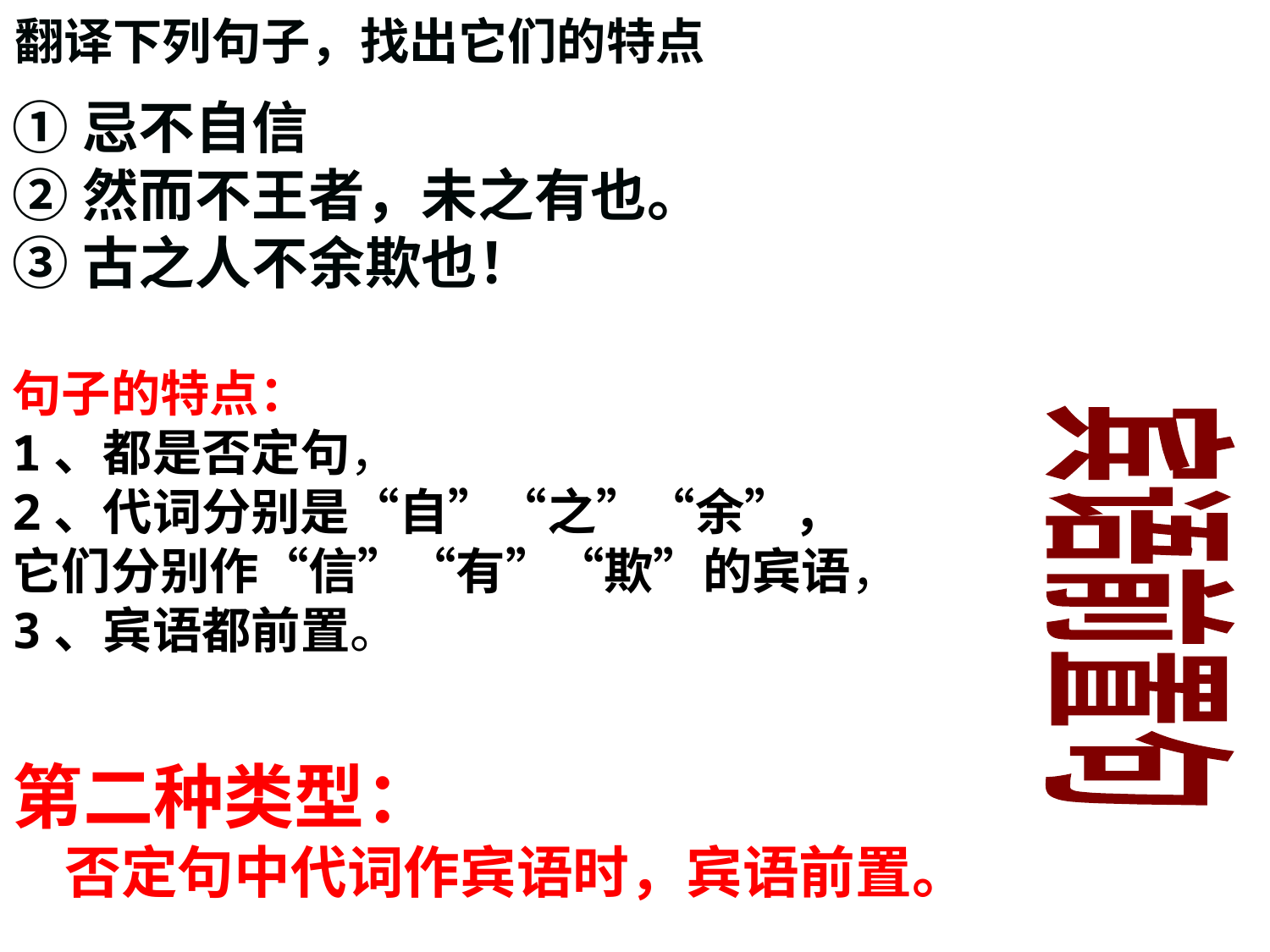

翻译下列句子，找出它们的特点
①忌不自信
②然而不王者，未之有也。
③古之人不余欺也！

句子的特点：
1、都是否定句，
2、代词分别是“自”“之”“余”，
它们分别作“信”“有”“欺”的宾语，
3、宾语都前置。
宾语前置句
第二种类型：
   否定句中代词作宾语时，宾语前置。